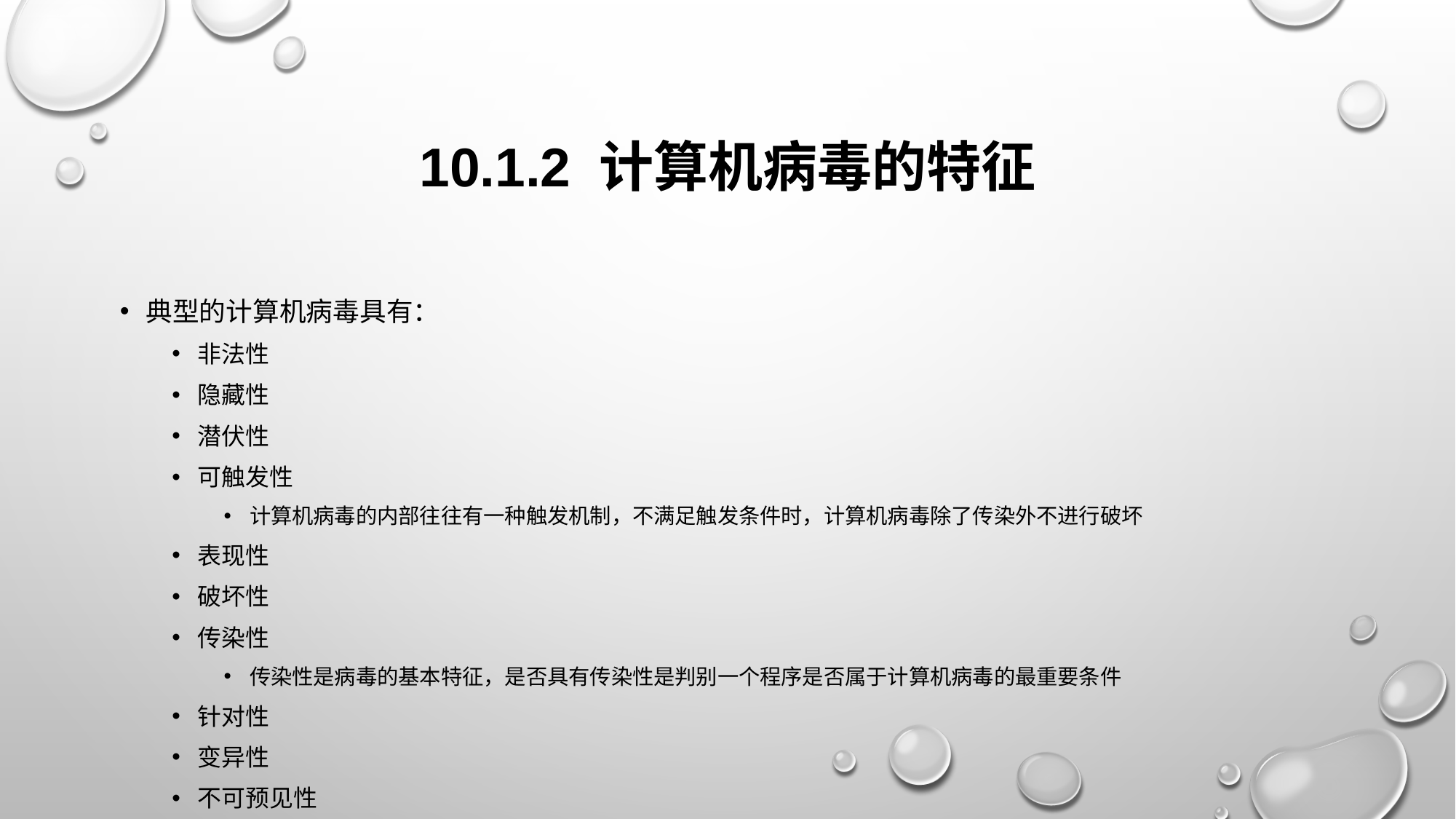

# 10.1.2 计算机病毒的特征
典型的计算机病毒具有：
非法性
隐藏性
潜伏性
可触发性
计算机病毒的内部往往有一种触发机制，不满足触发条件时，计算机病毒除了传染外不进行破坏
表现性
破坏性
传染性
传染性是病毒的基本特征，是否具有传染性是判别一个程序是否属于计算机病毒的最重要条件
针对性
变异性
不可预见性